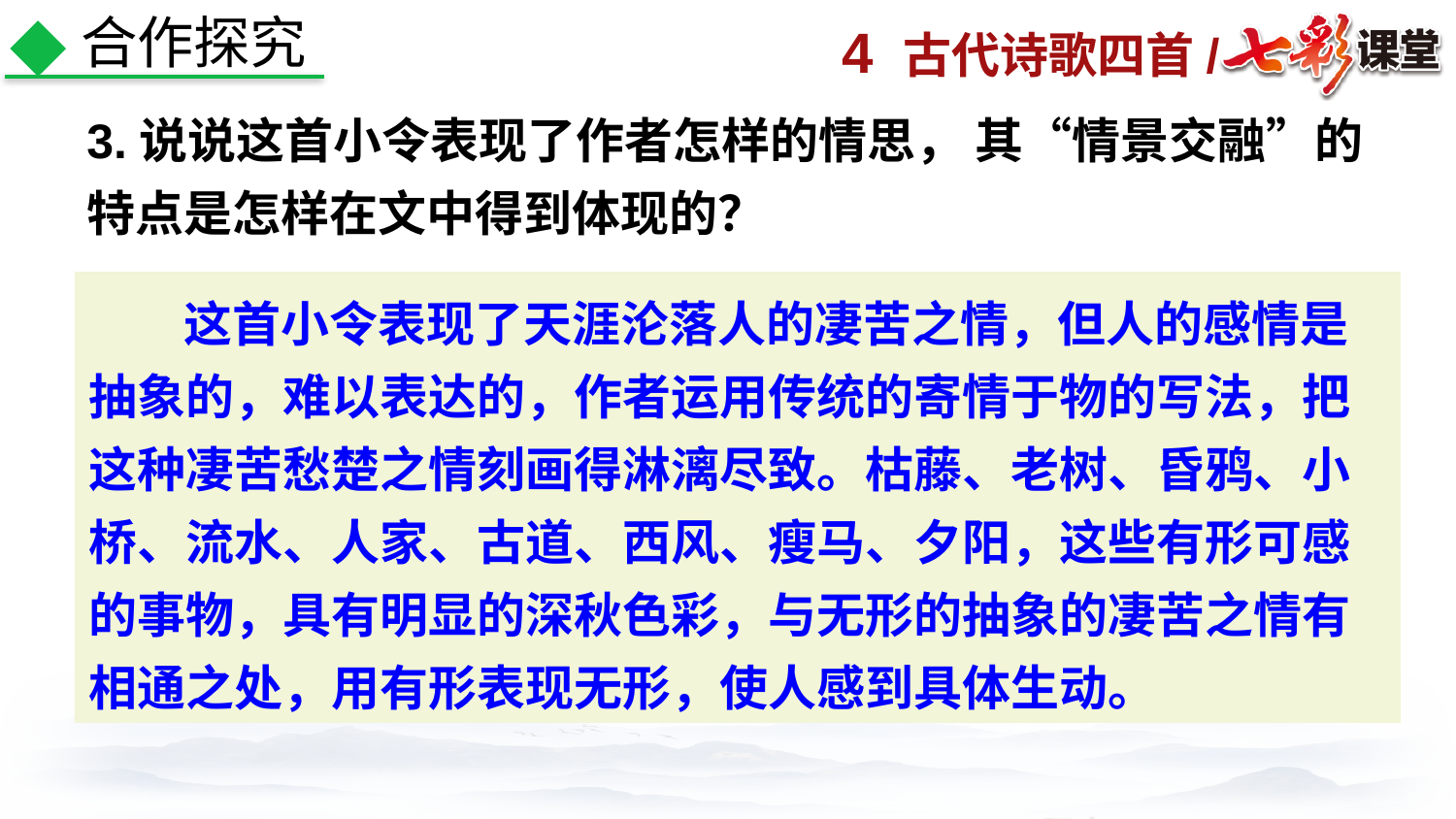

合作探究

3.说说这首小令表现了作者怎样的情思， 其“情景交融”的特点是怎样在文中得到体现的？
 这首小令表现了天涯沦落人的凄苦之情，但人的感情是抽象的，难以表达的，作者运用传统的寄情于物的写法，把这种凄苦愁楚之情刻画得淋漓尽致。枯藤、老树、昏鸦、小桥、流水、人家、古道、西风、瘦马、夕阳，这些有形可感的事物，具有明显的深秋色彩，与无形的抽象的凄苦之情有相通之处，用有形表现无形，使人感到具体生动。